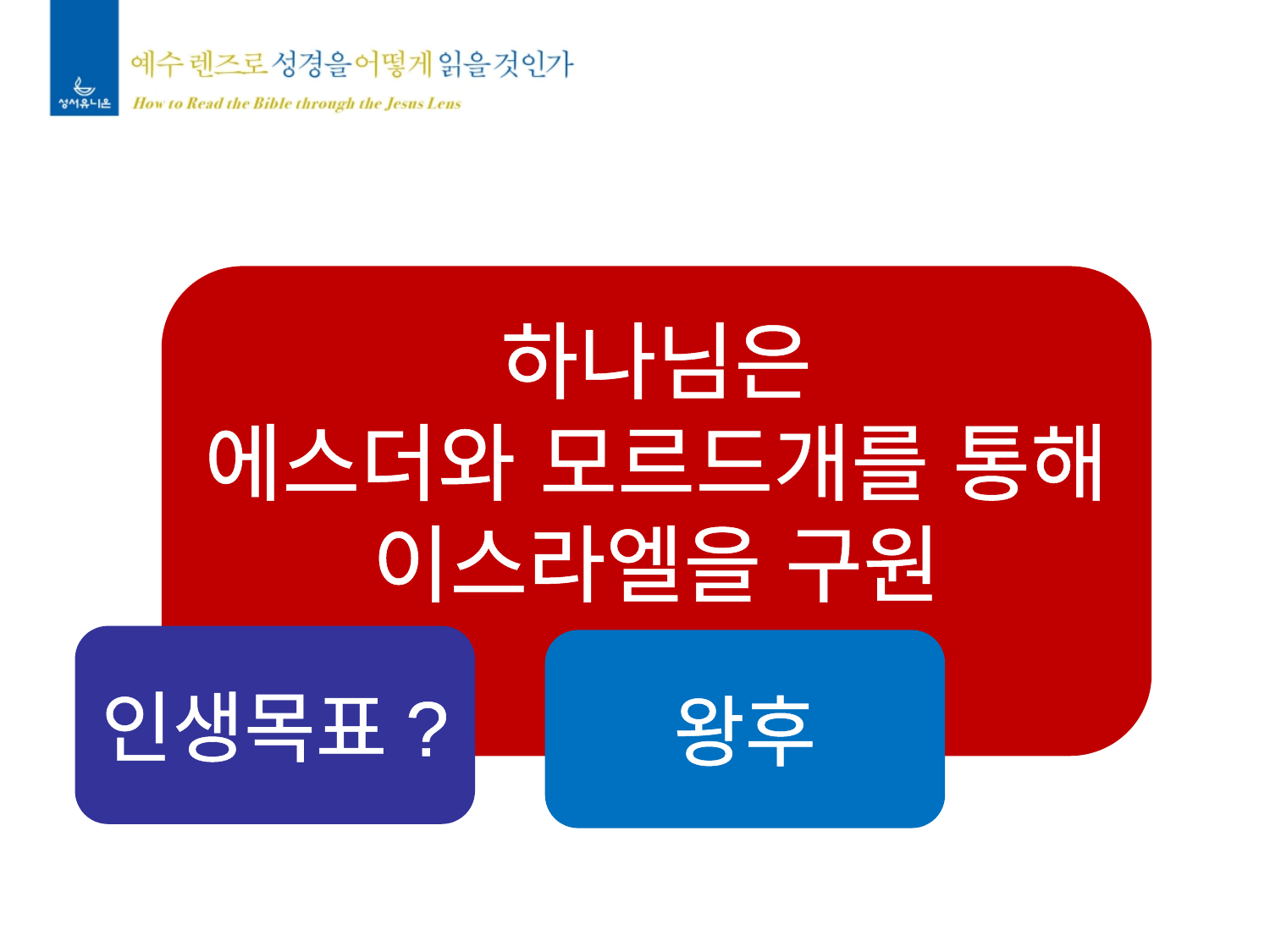

하나님은
에스더와 모르드개를 통해
이스라엘을 구원

인생목표?
왕후